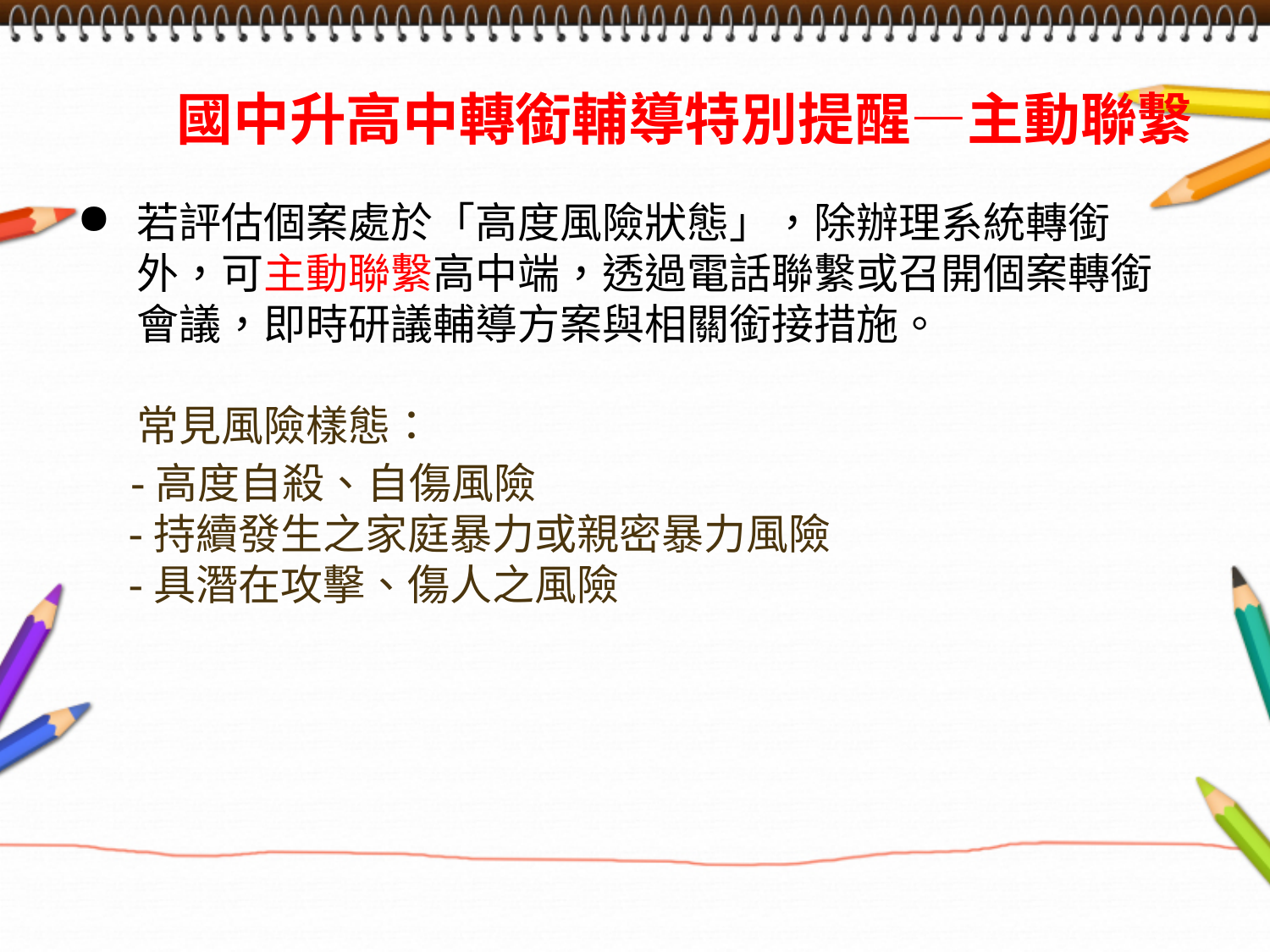

# 國中升高中轉銜輔導特別提醒—主動聯繫
若評估個案處於「高度風險狀態」，除辦理系統轉銜外，可主動聯繫高中端，透過電話聯繫或召開個案轉銜會議，即時研議輔導方案與相關銜接措施。
常見風險樣態：
   -高度自殺、自傷風險
   -持續發生之家庭暴力或親密暴力風險
   -具潛在攻擊、傷人之風險